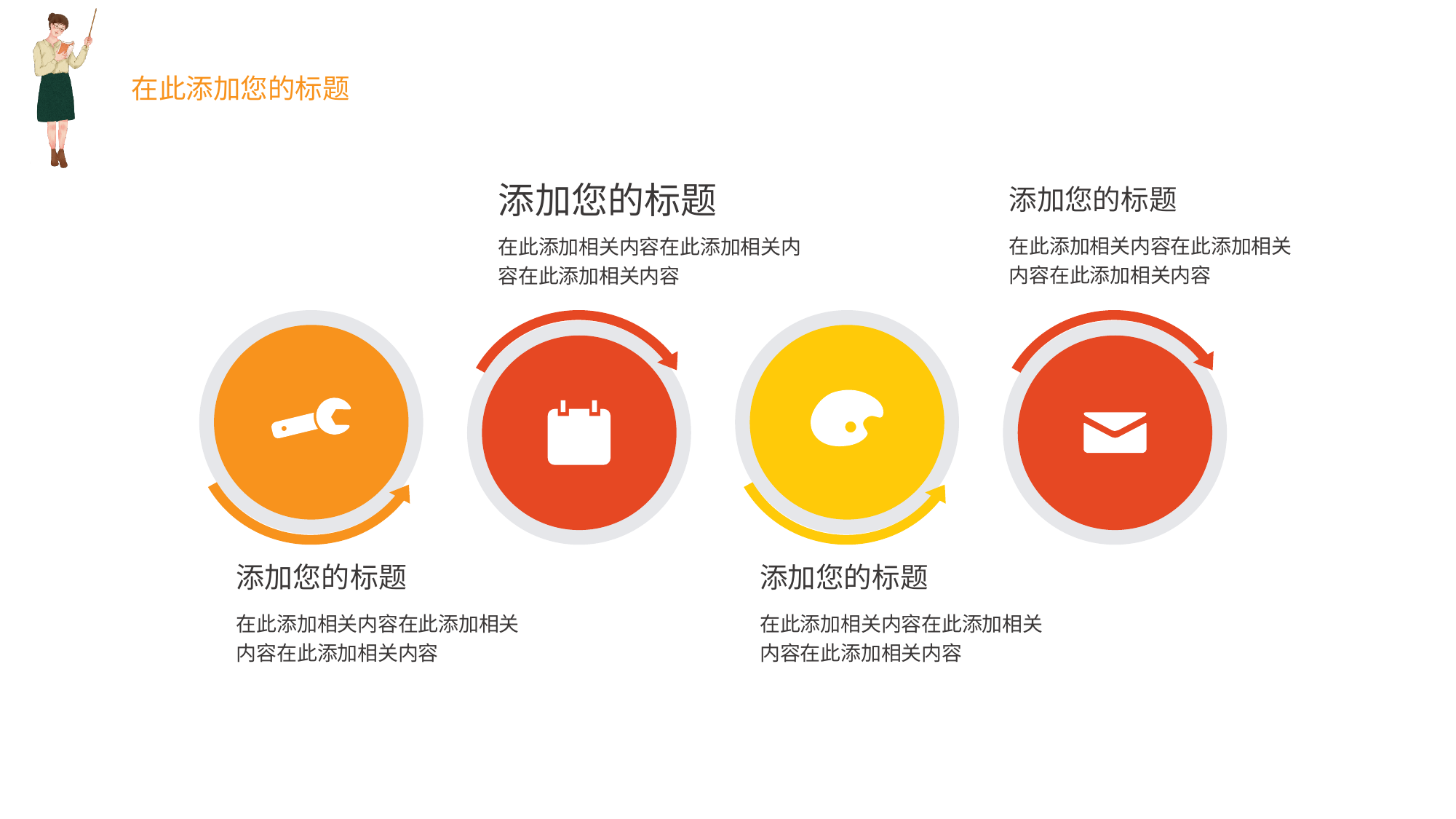

添加您的标题
在此添加相关内容在此添加相关内容在此添加相关内容

添加您的标题
在此添加相关内容在此添加相关内容在此添加相关内容

添加您的标题
在此添加相关内容在此添加相关内容在此添加相关内容

添加您的标题
在此添加相关内容在此添加相关内容在此添加相关内容